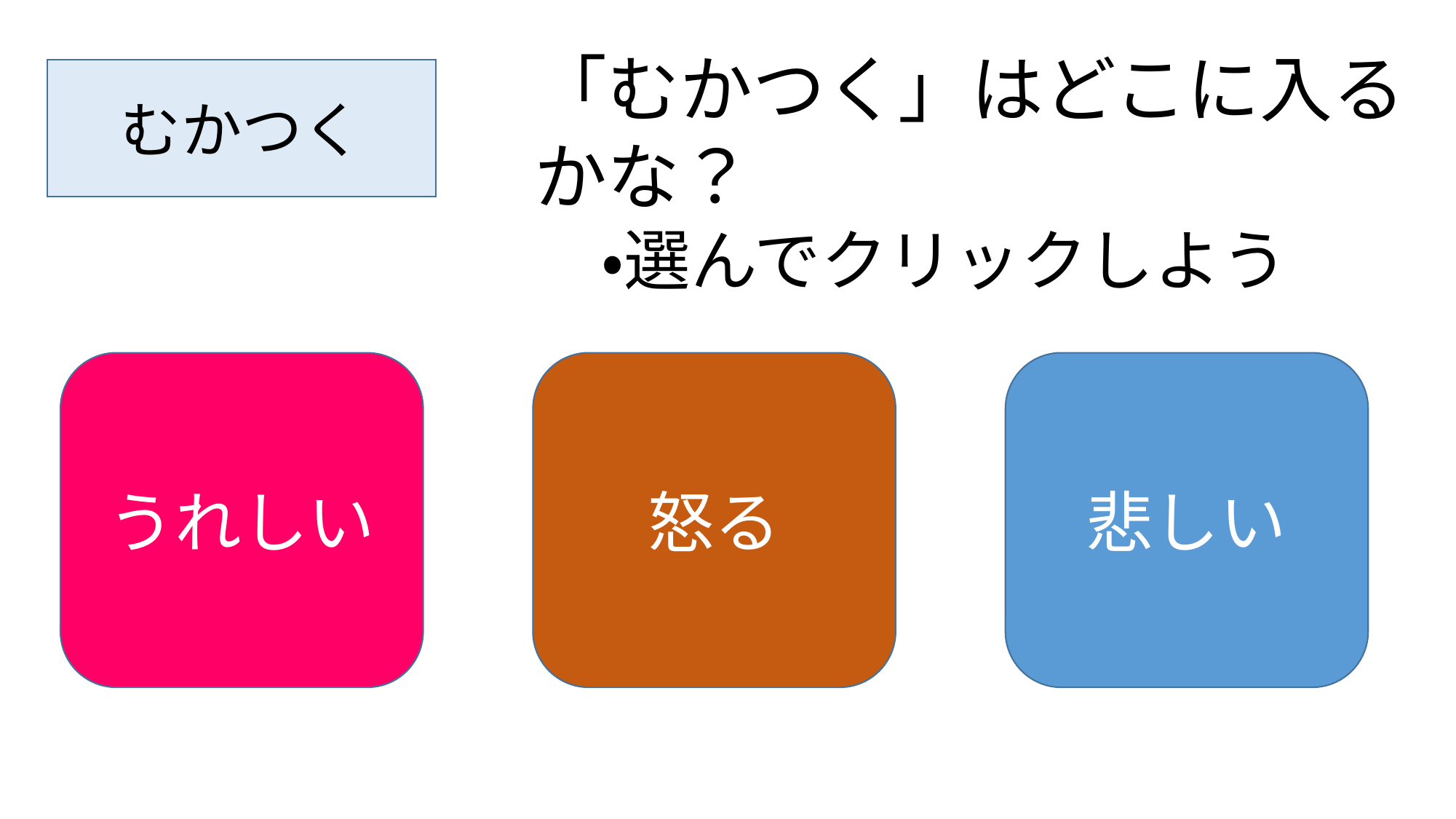

「むかつく」はどこに入るかな？
　・選んでクリックしよう
むかつく
悲しい
怒る
うれしい